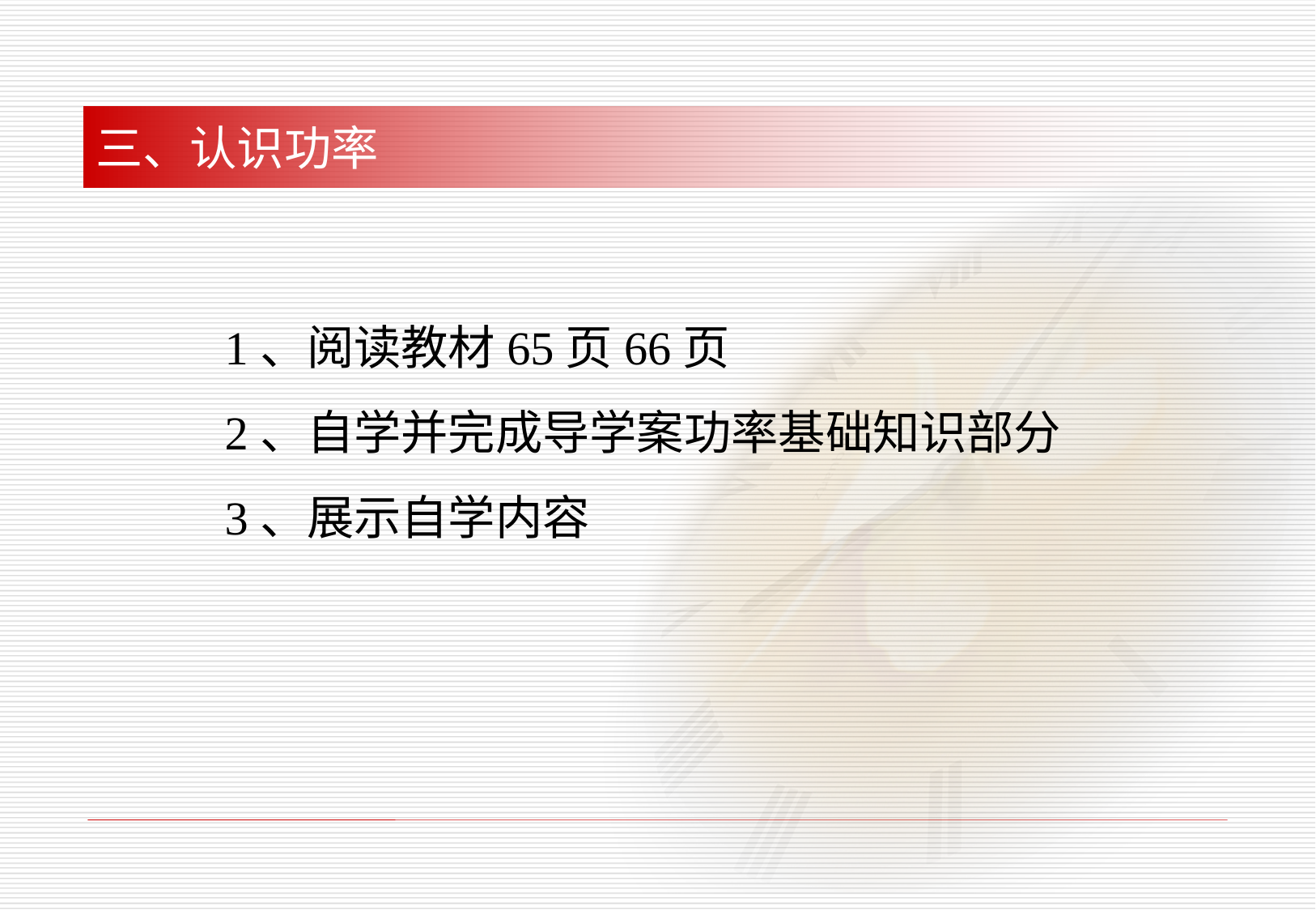

三、认识功率
1、阅读教材65页66页
2、自学并完成导学案功率基础知识部分
3、展示自学内容